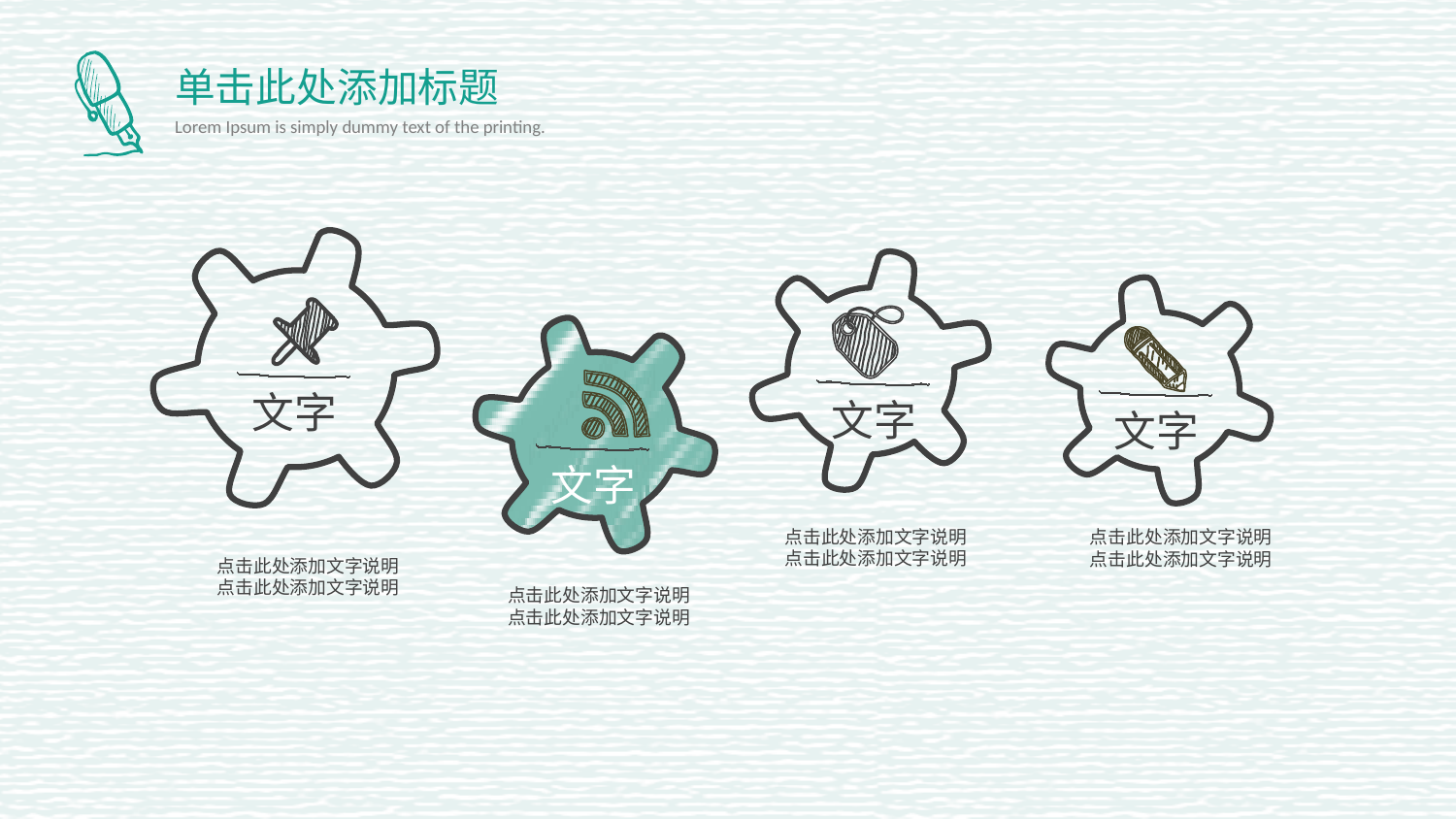

单击此处添加标题
Lorem Ipsum is simply dummy text of the printing.

文字
文字

文字

文字
点击此处添加文字说明
点击此处添加文字说明
点击此处添加文字说明
点击此处添加文字说明
点击此处添加文字说明
点击此处添加文字说明
点击此处添加文字说明
点击此处添加文字说明